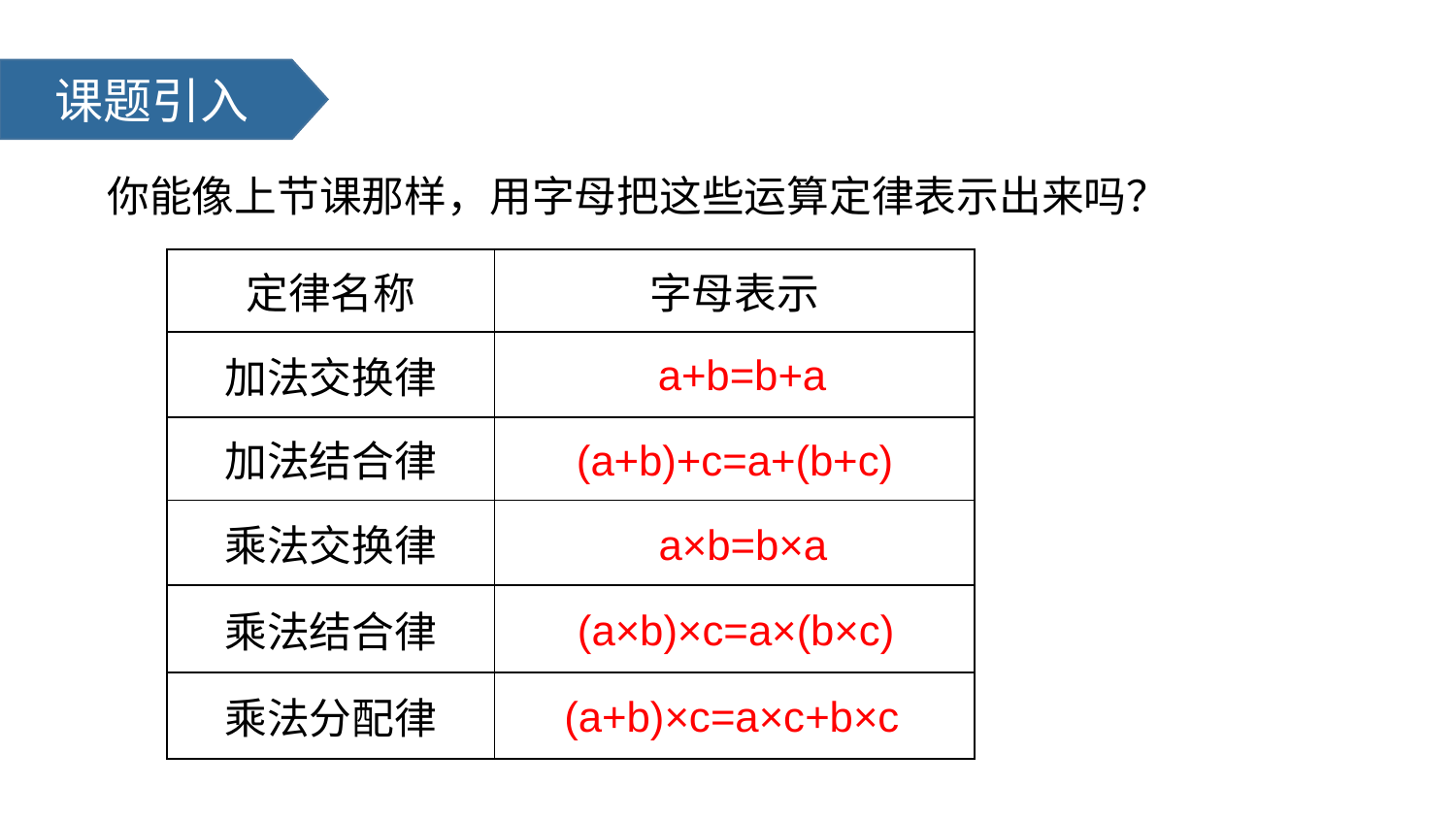

课题引入
你能像上节课那样，用字母把这些运算定律表示出来吗？
| 定律名称 | 字母表示 |
| --- | --- |
| 加法交换律 |  |
| 加法结合律 |  |
| 乘法交换律 |  |
| 乘法结合律 |  |
| 乘法分配律 |  |
a+b=b+a
(a+b)+c=a+(b+c)
a×b=b×a
(a×b)×c=a×(b×c)
(a+b)×c=a×c+b×c